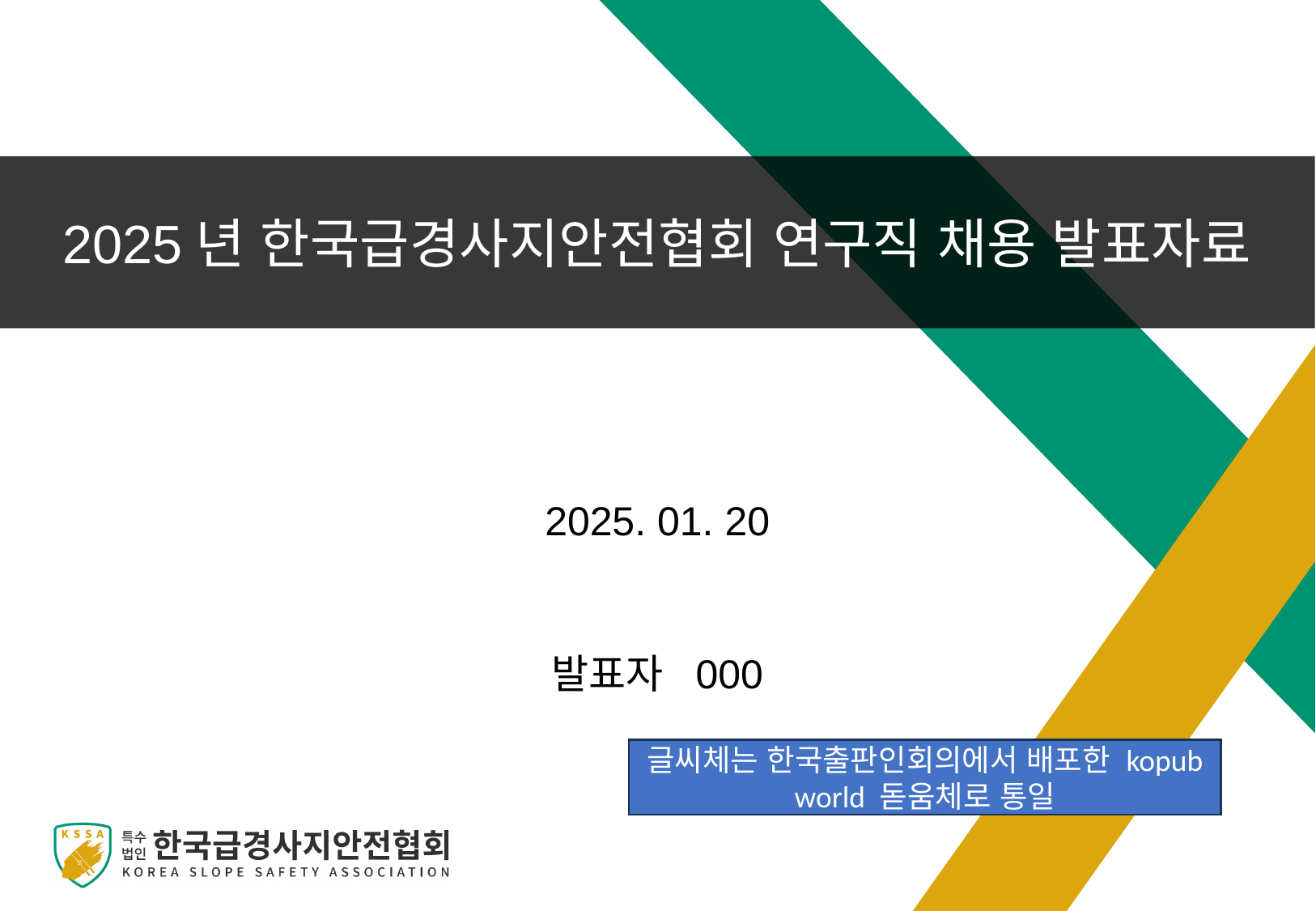

2025년 한국급경사지안전협회 연구직 채용 발표자료
2025. 01. 20
발표자  000
글씨체는 한국출판인회의에서 배포한 kopub world 돋움체로 통일